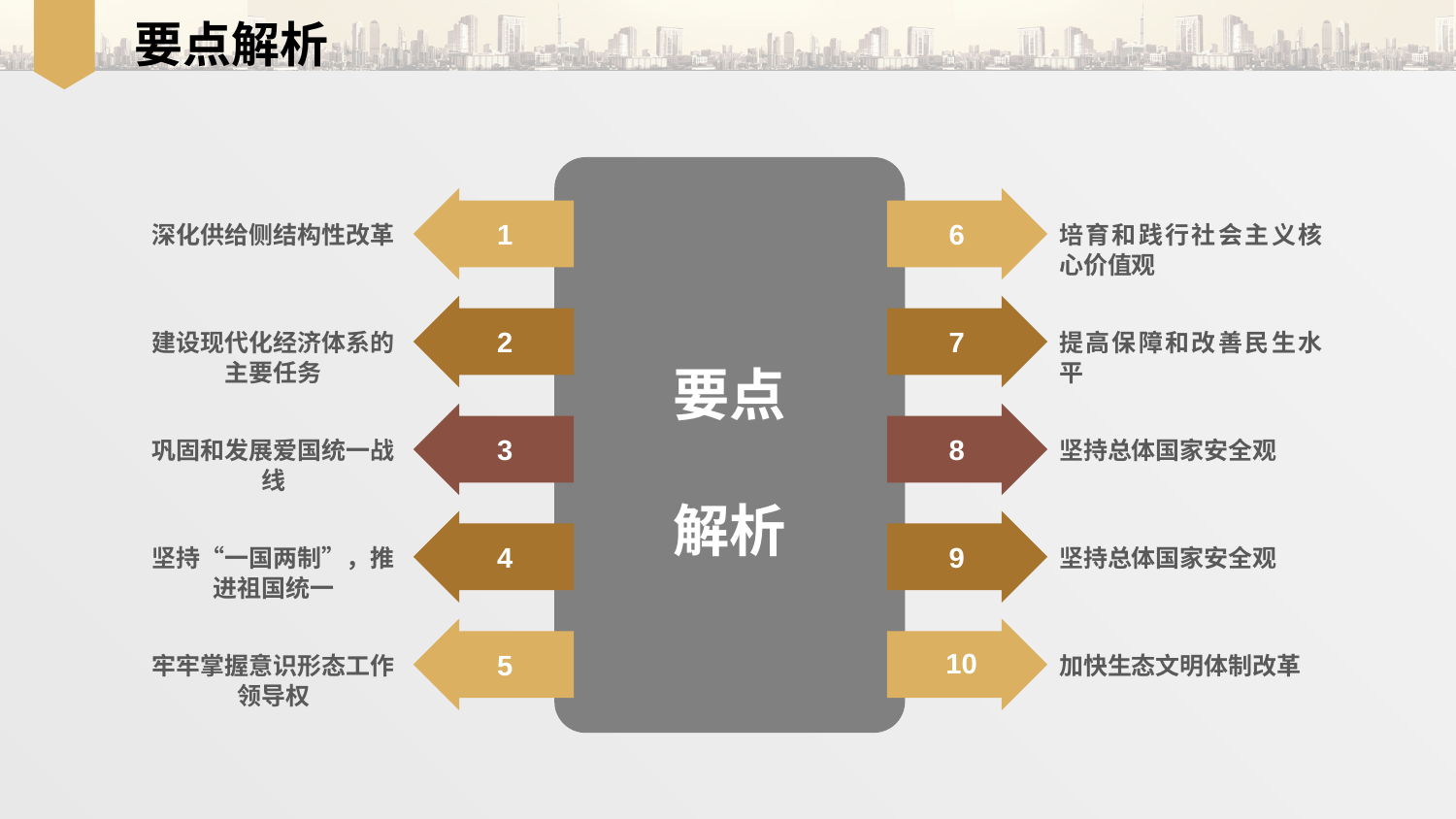

要点解析

1
6
深化供给侧结构性改革
培育和践行社会主义核心价值观
要点
解析

2
7
建设现代化经济体系的主要任务
提高保障和改善民生水平

3
8
巩固和发展爱国统一战线
坚持总体国家安全观

4
9
坚持“一国两制”，推进祖国统一
坚持总体国家安全观

10
5
牢牢掌握意识形态工作领导权
加快生态文明体制改革